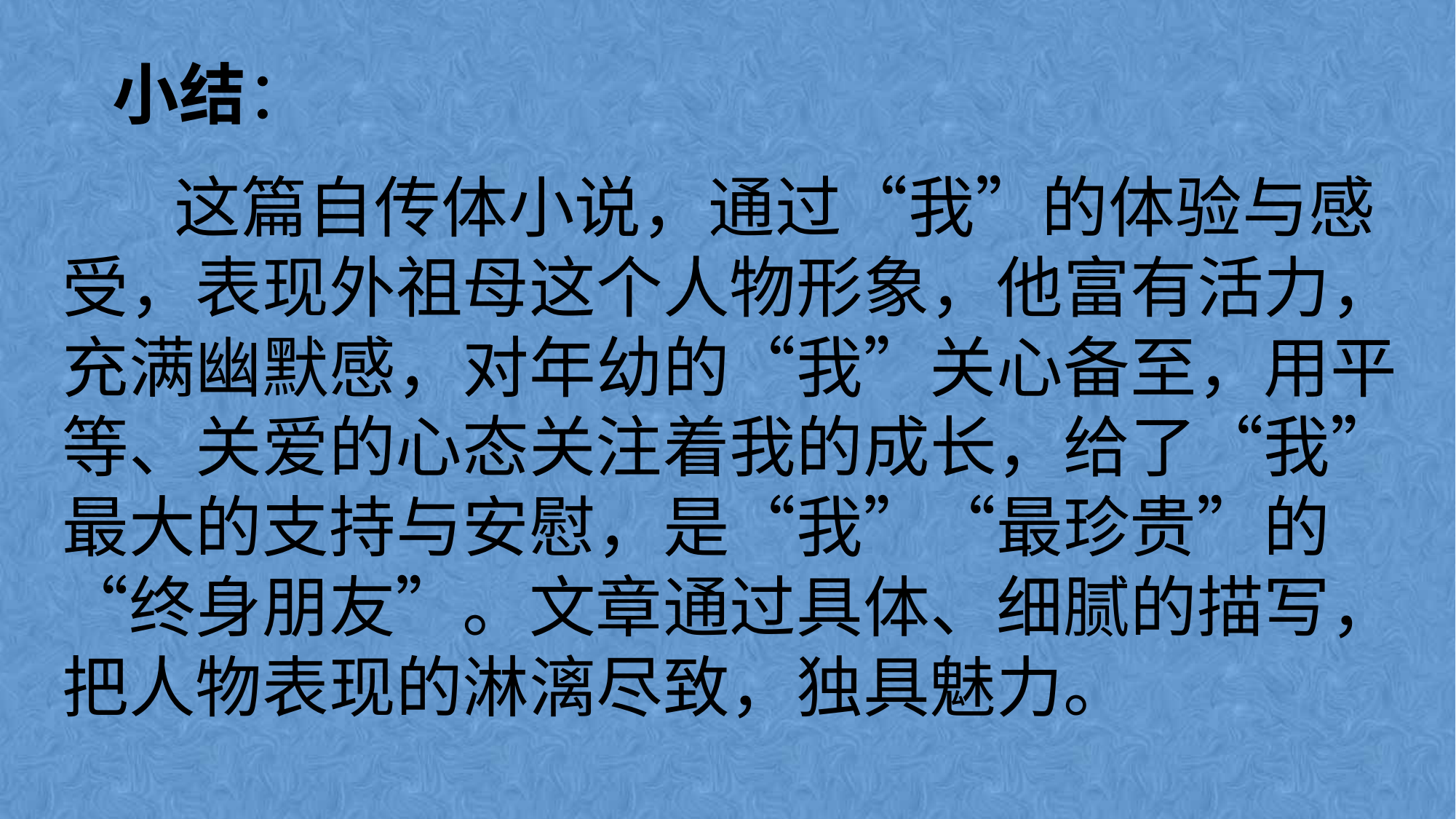

# 小结：

    这篇自传体小说，通过“我”的体验与感受，表现外祖母这个人物形象，他富有活力，充满幽默感，对年幼的“我”关心备至，用平等、关爱的心态关注着我的成长，给了“我”最大的支持与安慰，是“我”“最珍贵”的“终身朋友”。文章通过具体、细腻的描写，把人物表现的淋漓尽致，独具魅力。